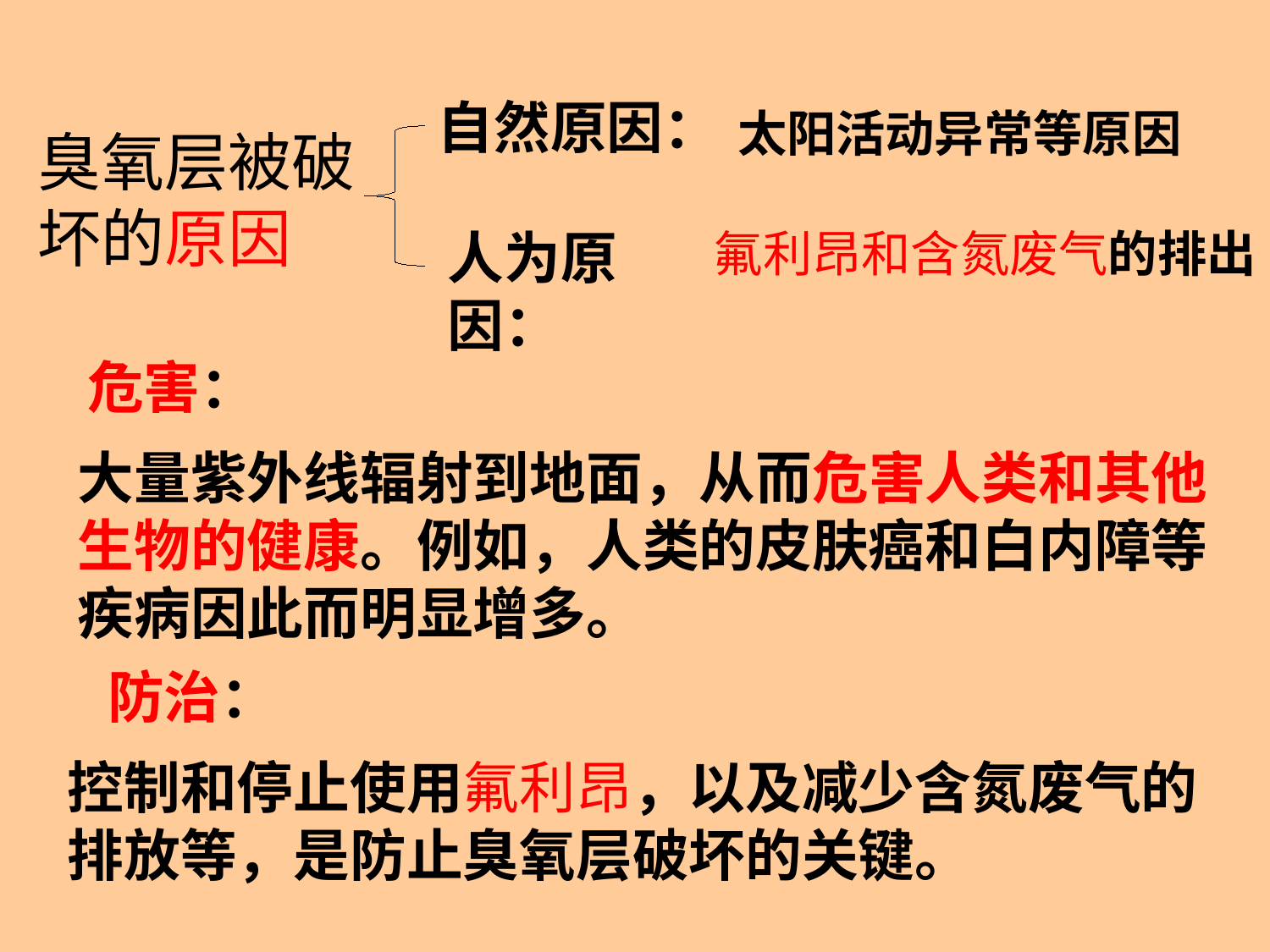

自然原因：
太阳活动异常等原因
臭氧层被破坏的原因

人为原因：
氟利昂和含氮废气的排出
危害：
大量紫外线辐射到地面，从而危害人类和其他生物的健康。例如，人类的皮肤癌和白内障等疾病因此而明显增多。
防治：
控制和停止使用氟利昂，以及减少含氮废气的排放等，是防止臭氧层破坏的关键。